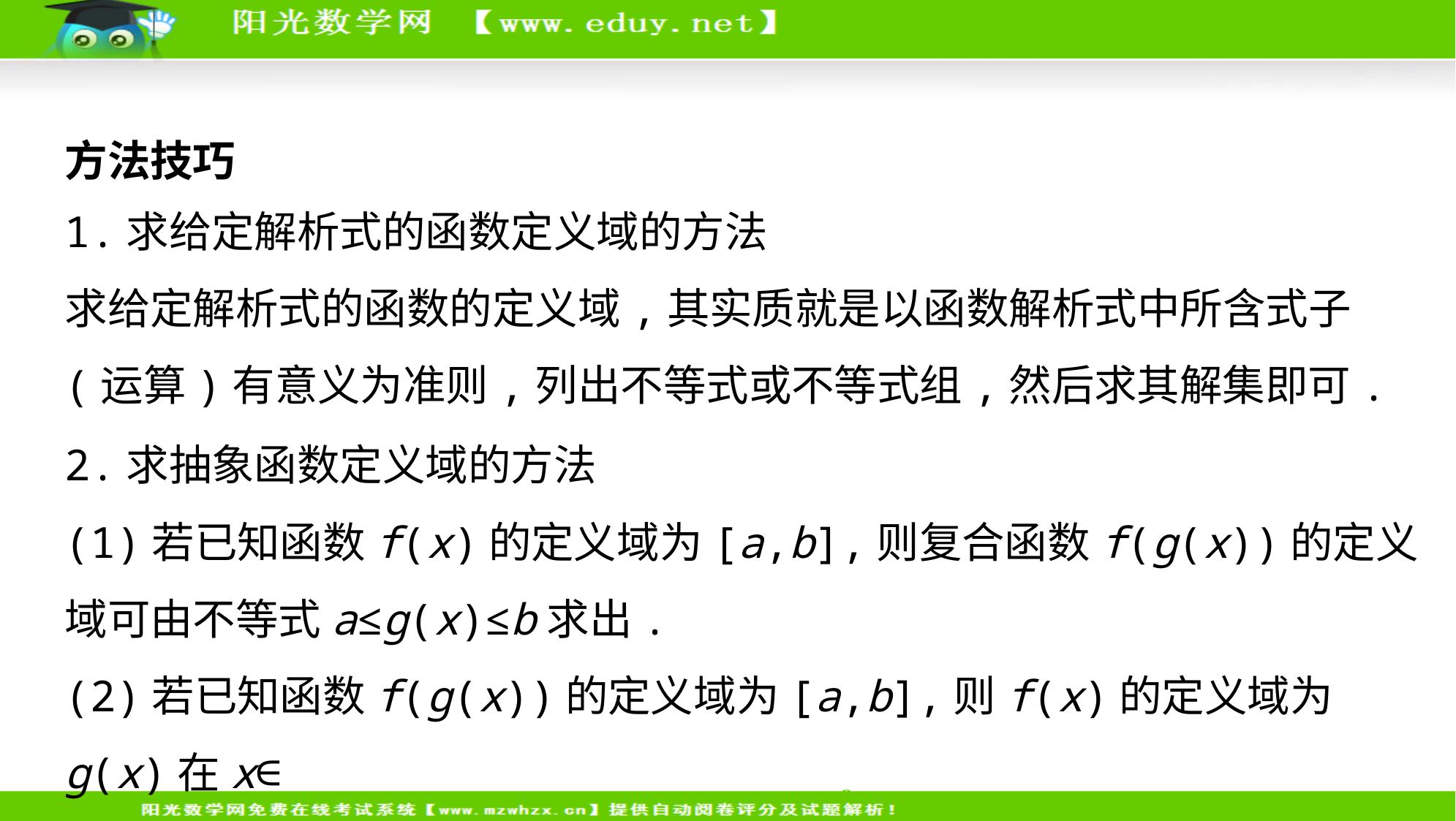

方法技巧
1.求给定解析式的函数定义域的方法
求给定解析式的函数的定义域,其实质就是以函数解析式中所含式子
(运算)有意义为准则,列出不等式或不等式组,然后求其解集即可.
2.求抽象函数定义域的方法
(1)若已知函数f(x)的定义域为[a,b],则复合函数f(g(x))的定义域可由不等式a≤g(x)≤b求出.
(2)若已知函数f(g(x))的定义域为[a,b],则f(x)的定义域为g(x)在x∈
[a,b]上的值域.